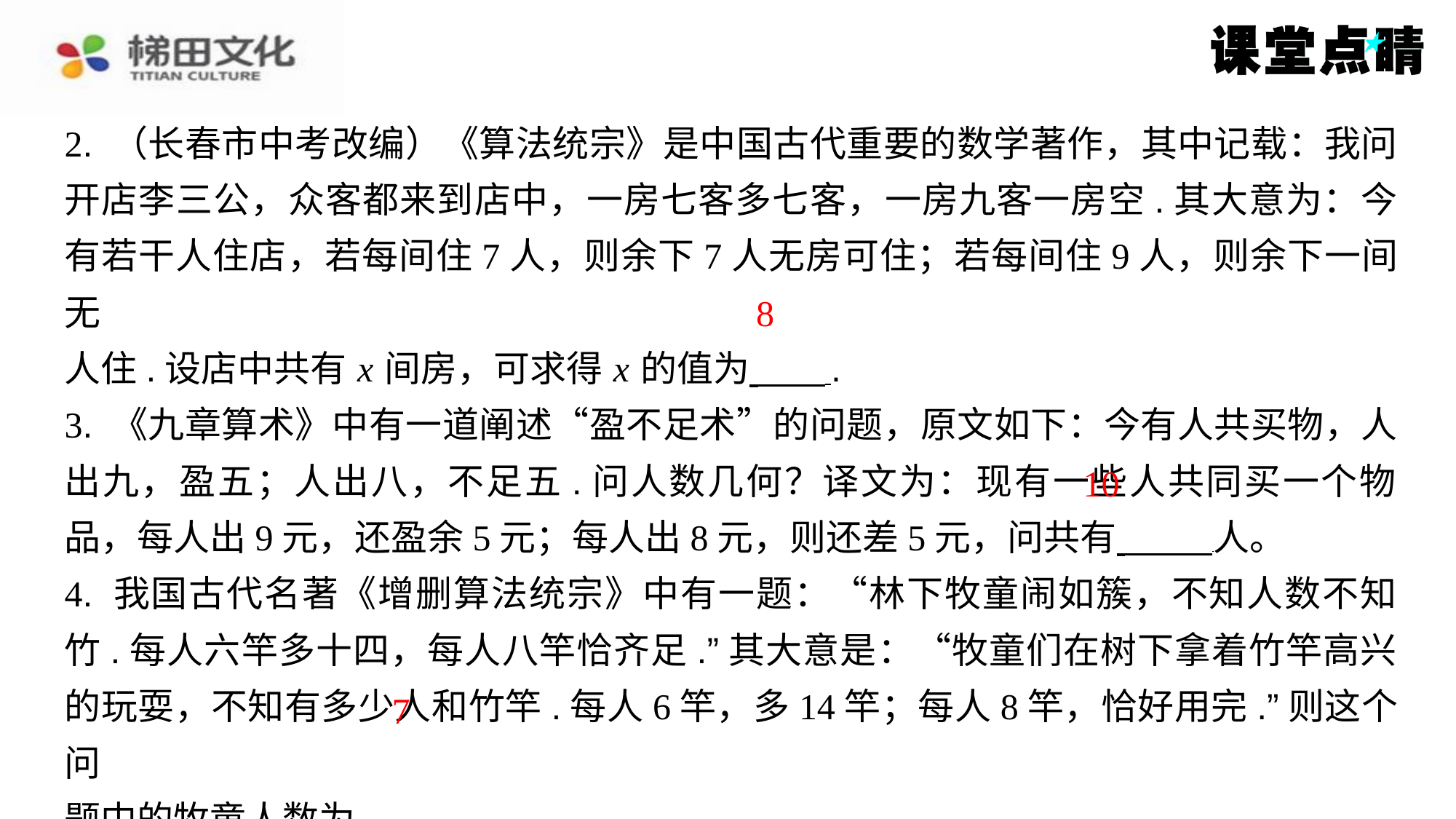

2. （长春市中考改编）《算法统宗》是中国古代重要的数学著作，其中记载：我问
开店李三公，众客都来到店中，一房七客多七客，一房九客一房空.其大意为：今
有若干人住店，若每间住7人，则余下7人无房可住；若每间住9人，则余下一间无
人住.设店中共有 x 间房，可求得 x 的值为            ⁠.
3. 《九章算术》中有一道阐述“盈不足术”的问题，原文如下：今有人共买物，人
出九，盈五；人出八，不足五.问人数几何？译文为：现有一些人共同买一个物
品，每人出9元，还盈余5元；每人出8元，则还差5元，问共有               人。
4. 我国古代名著《增删算法统宗》中有一题：“林下牧童闹如簇，不知人数不知
竹.每人六竿多十四，每人八竿恰齐足.”其大意是：“牧童们在树下拿着竹竿高兴
的玩耍，不知有多少人和竹竿.每人6竿，多14竿；每人8竿，恰好用完.”则这个问
题中的牧童人数为            ⁠.
8
10
7